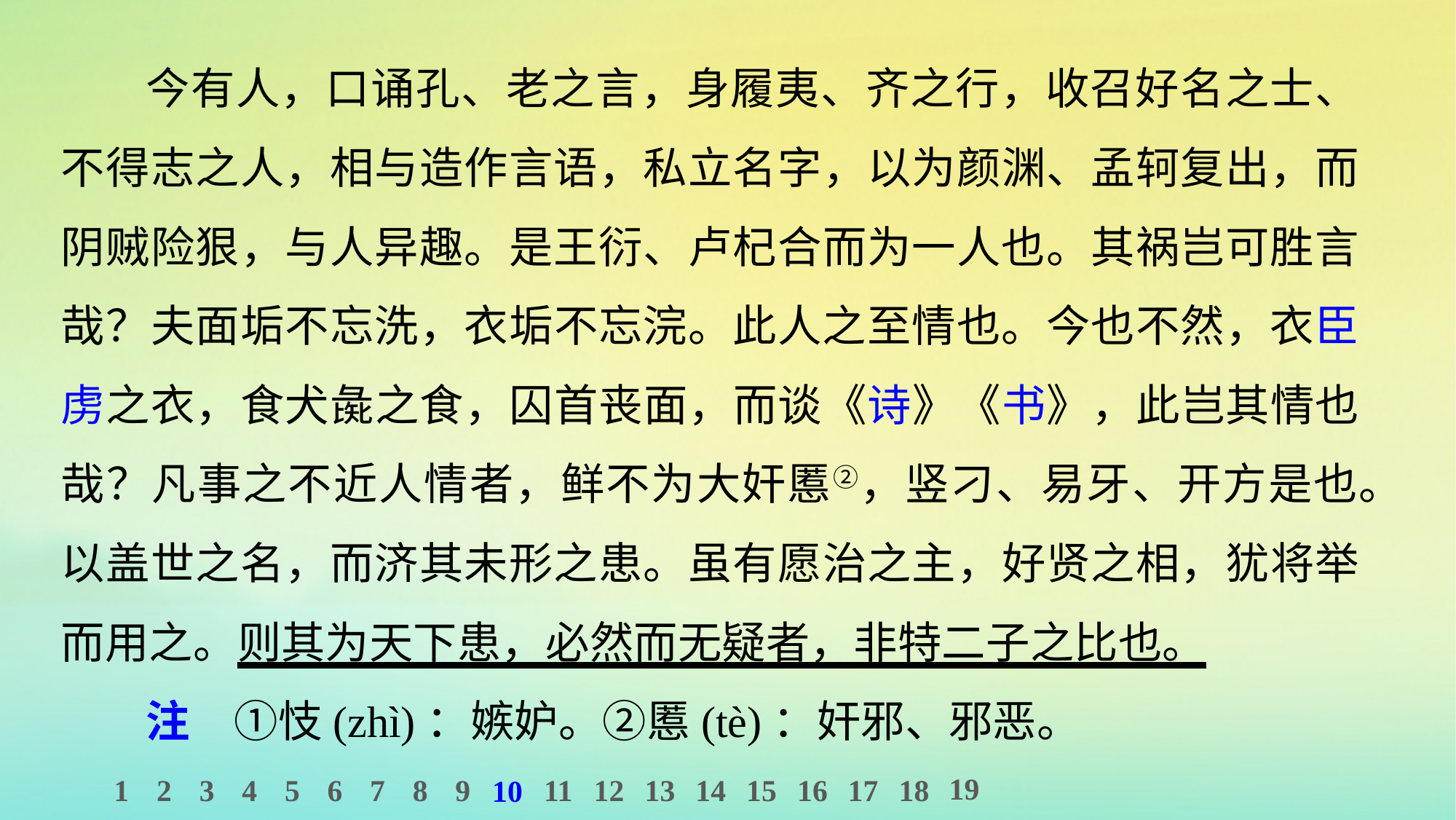

今有人，口诵孔、老之言，身履夷、齐之行，收召好名之士、不得志之人，相与造作言语，私立名字，以为颜渊、孟轲复出，而阴贼险狠，与人异趣。是王衍、卢杞合而为一人也。其祸岂可胜言哉？夫面垢不忘洗，衣垢不忘浣。此人之至情也。今也不然，衣臣虏之衣，食犬彘之食，囚首丧面，而谈《诗》《书》，此岂其情也哉？凡事之不近人情者，鲜不为大奸慝②，竖刁、易牙、开方是也。以盖世之名，而济其未形之患。虽有愿治之主，好贤之相，犹将举而用之。则其为天下患，必然而无疑者，非特二子之比也。
注　①忮(zhì)：嫉妒。②慝(tè)：奸邪、邪恶。
19
1
2
3
4
5
6
7
8
9
11
12
13
14
15
16
17
18
10